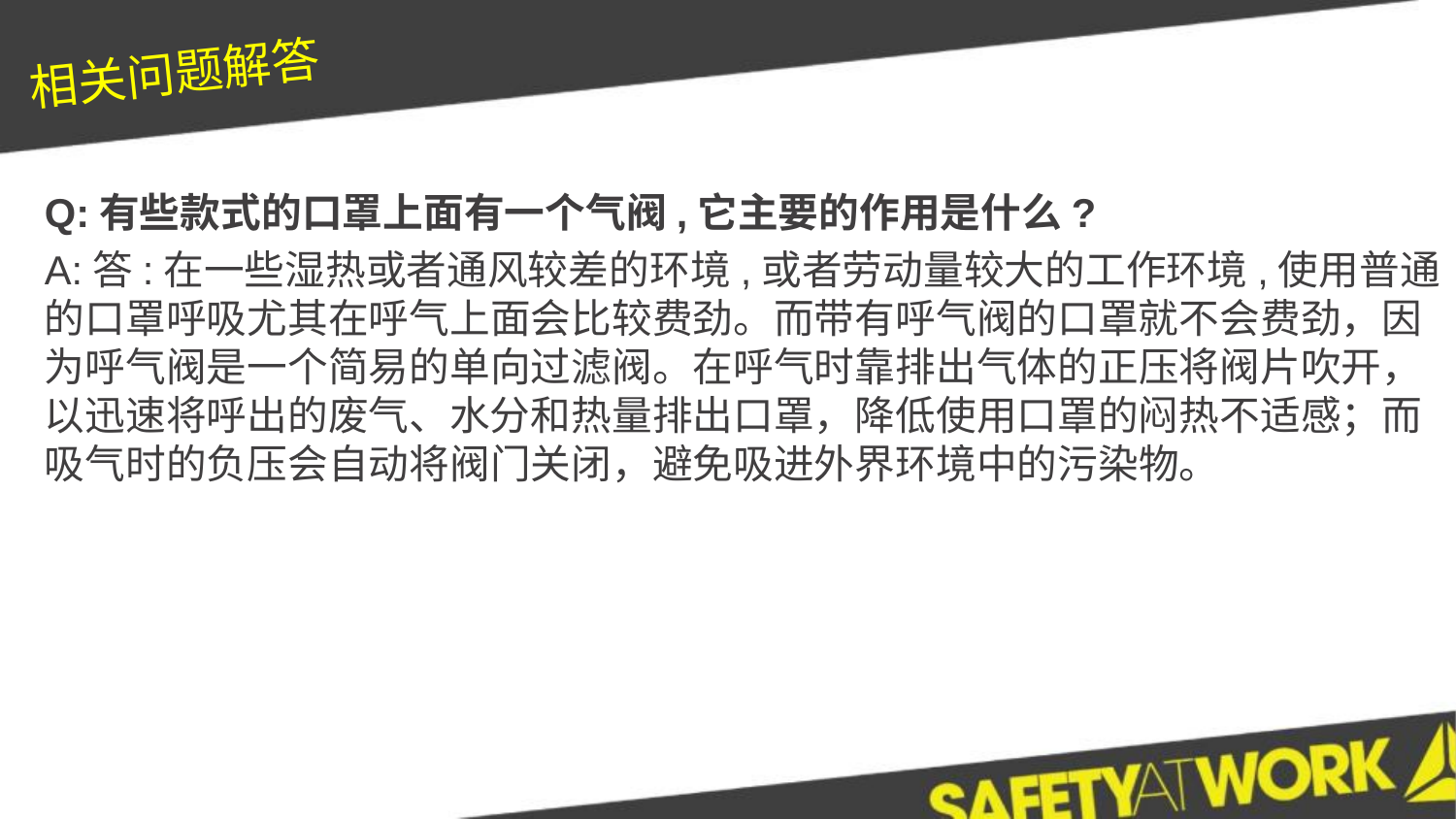

# 相关问题解答
Q:有些款式的口罩上面有一个气阀,它主要的作用是什么?
A:答:在一些湿热或者通风较差的环境,或者劳动量较大的工作环境,使用普通的口罩呼吸尤其在呼气上面会比较费劲。而带有呼气阀的口罩就不会费劲，因为呼气阀是一个简易的单向过滤阀。在呼气时靠排出气体的正压将阀片吹开，以迅速将呼出的废气、水分和热量排出口罩，降低使用口罩的闷热不适感；而吸气时的负压会自动将阀门关闭，避免吸进外界环境中的污染物。